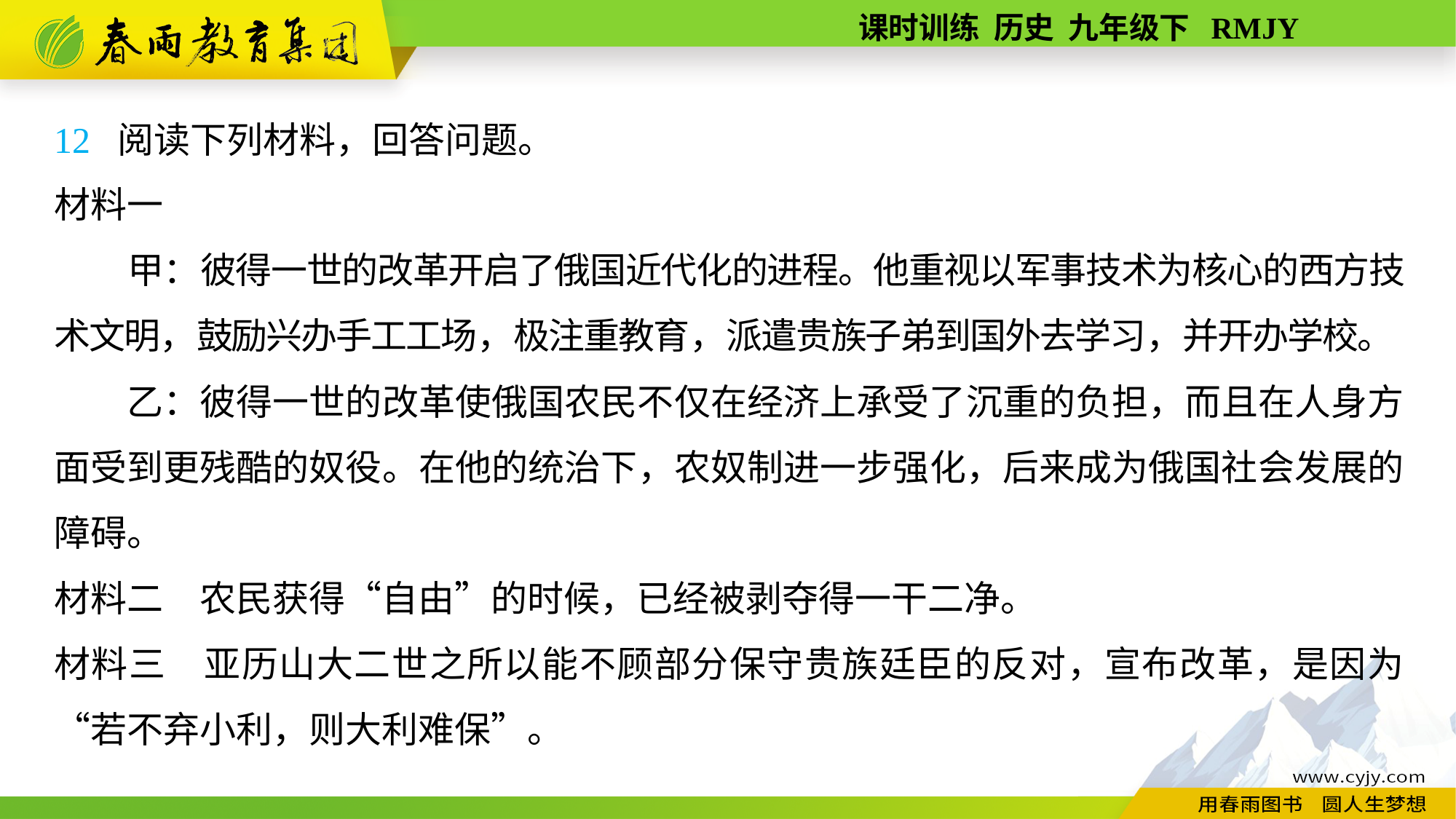

12  阅读下列材料，回答问题。
材料一
　　甲：彼得一世的改革开启了俄国近代化的进程。他重视以军事技术为核心的西方技术文明，鼓励兴办手工工场，极注重教育，派遣贵族子弟到国外去学习，并开办学校。
　　乙：彼得一世的改革使俄国农民不仅在经济上承受了沉重的负担，而且在人身方面受到更残酷的奴役。在他的统治下，农奴制进一步强化，后来成为俄国社会发展的障碍。
材料二　农民获得“自由”的时候，已经被剥夺得一干二净。
材料三　亚历山大二世之所以能不顾部分保守贵族廷臣的反对，宣布改革，是因为“若不弃小利，则大利难保”。